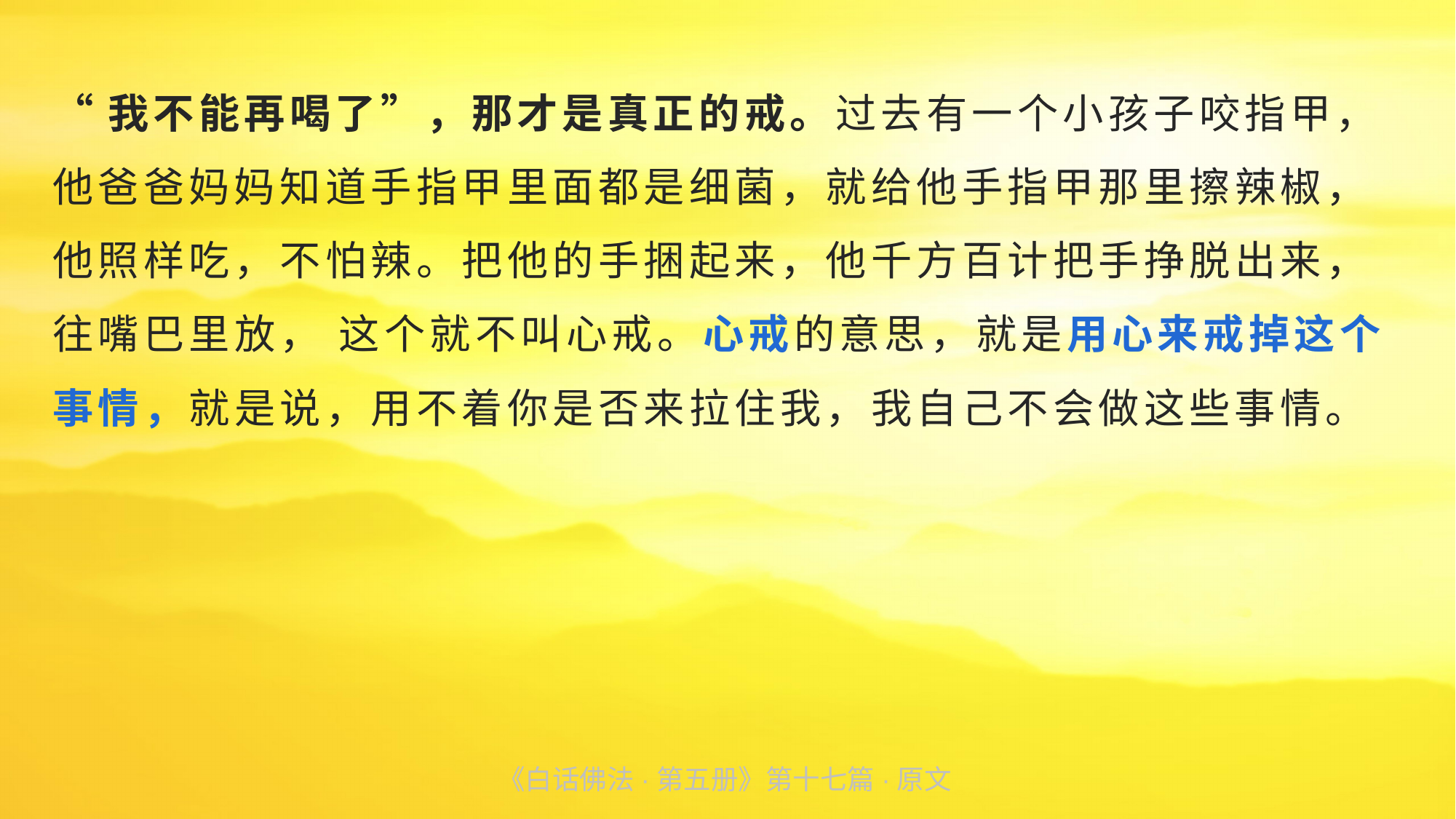

“我不能再喝了”，那才是真正的戒。过去有一个小孩子咬指甲，他爸爸妈妈知道手指甲里面都是细菌，就给他手指甲那里擦辣椒，他照样吃，不怕辣。把他的手捆起来，他千方百计把手挣脱出来，往嘴巴里放， 这个就不叫心戒。心戒的意思，就是用心来戒掉这个事情，就是说，用不着你是否来拉住我，我自己不会做这些事情。

《白话佛法·第五册》第十七篇·原文